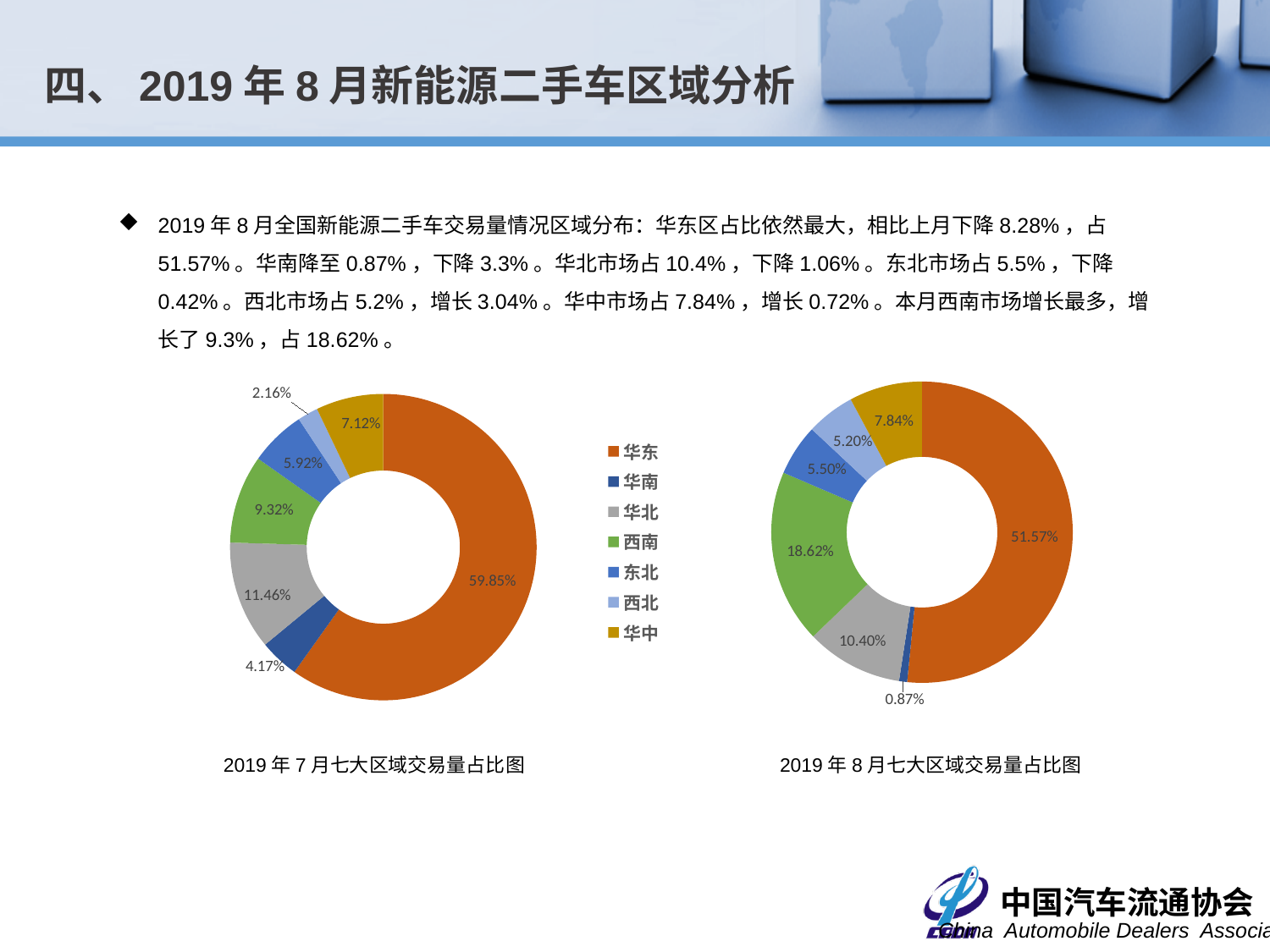

四、2019年8月新能源二手车区域分析
2019年8月全国新能源二手车交易量情况区域分布：华东区占比依然最大，相比上月下降8.28%，占51.57%。华南降至0.87%，下降3.3%。华北市场占10.4%，下降1.06%。东北市场占5.5%，下降0.42%。西北市场占5.2%，增长3.04%。华中市场占7.84%，增长0.72%。本月西南市场增长最多，增长了9.3%，占18.62%。

### Chart

| Category |  |
|---|---|
| 华东 | 0.5985 |
| 华南 | 0.0417 |
| 华北 | 0.1146 |
| 西南 | 0.0932 |
| 东北 | 0.0592 |
| 西北 | 0.0216 |
| 华中 | 0.0712 |

### Chart

| Category |  |
|---|---|
| 华东 | 0.5157339363105332 |
| 华南 | 0.008667797248916526 |
| 华北 | 0.1040135669869983 |
| 西南 | 0.18616921047672885 |
| 东北 | 0.05502166949312229 |
| 西北 | 0.05200678349349915 |
| 华中 | 0.07838703599020162 |
2019年7月七大区域交易量占比图
2019年8月七大区域交易量占比图